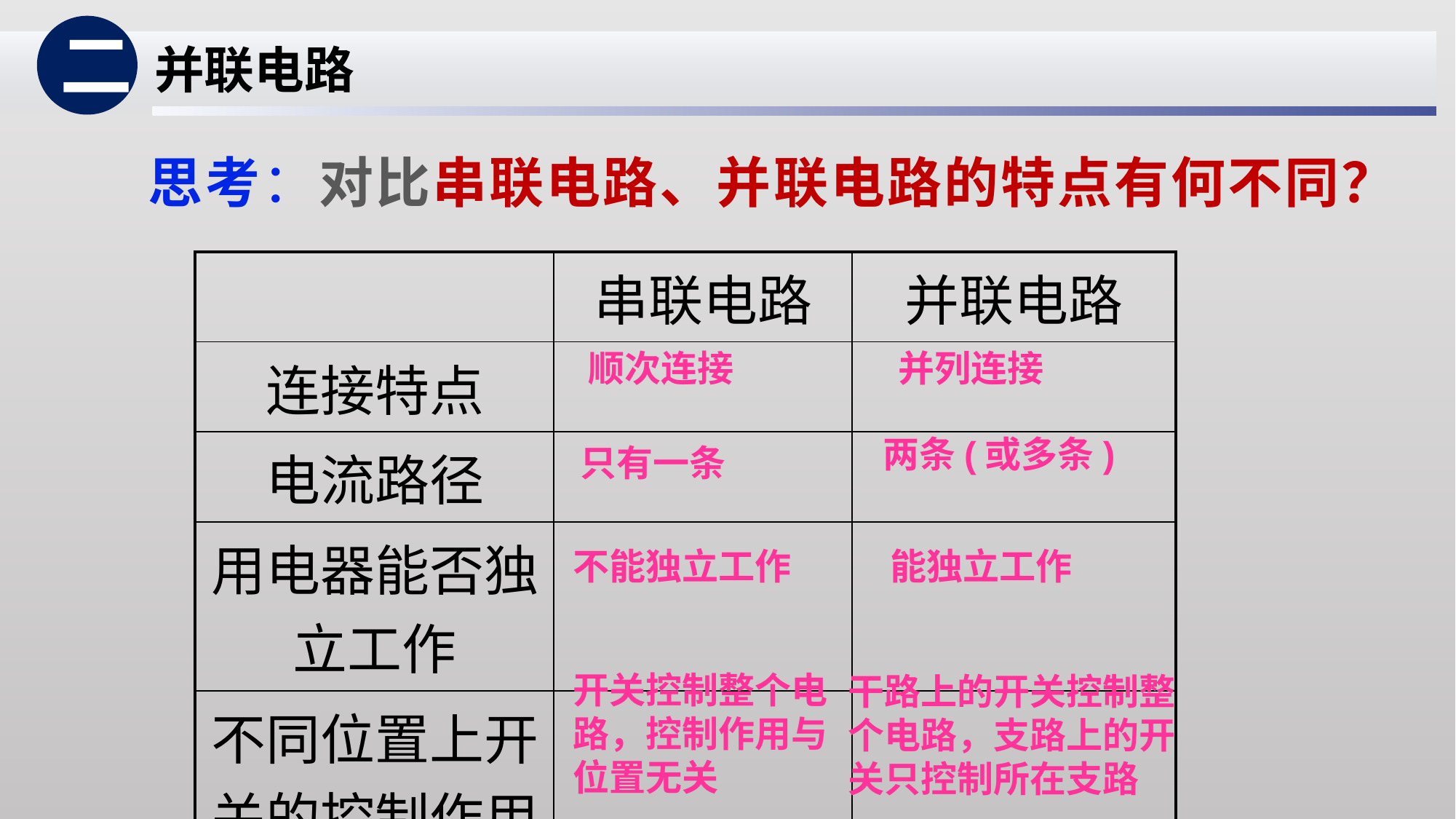

二

并联电路

思考：对比串联电路、并联电路的特点有何不同？

|  | 串联电路 | 并联电路 |
| --- | --- | --- |
| 连接特点 |  |  |
| 电流路径 |  |  |
| 用电器能否独立工作 |  |  |
| 不同位置上开关的控制作用 |  |  |
顺次连接
并列连接
两条(或多条)
只有一条
不能独立工作
能独立工作

开关控制整个电路，控制作用与位置无关
干路上的开关控制整个电路，支路上的开关只控制所在支路